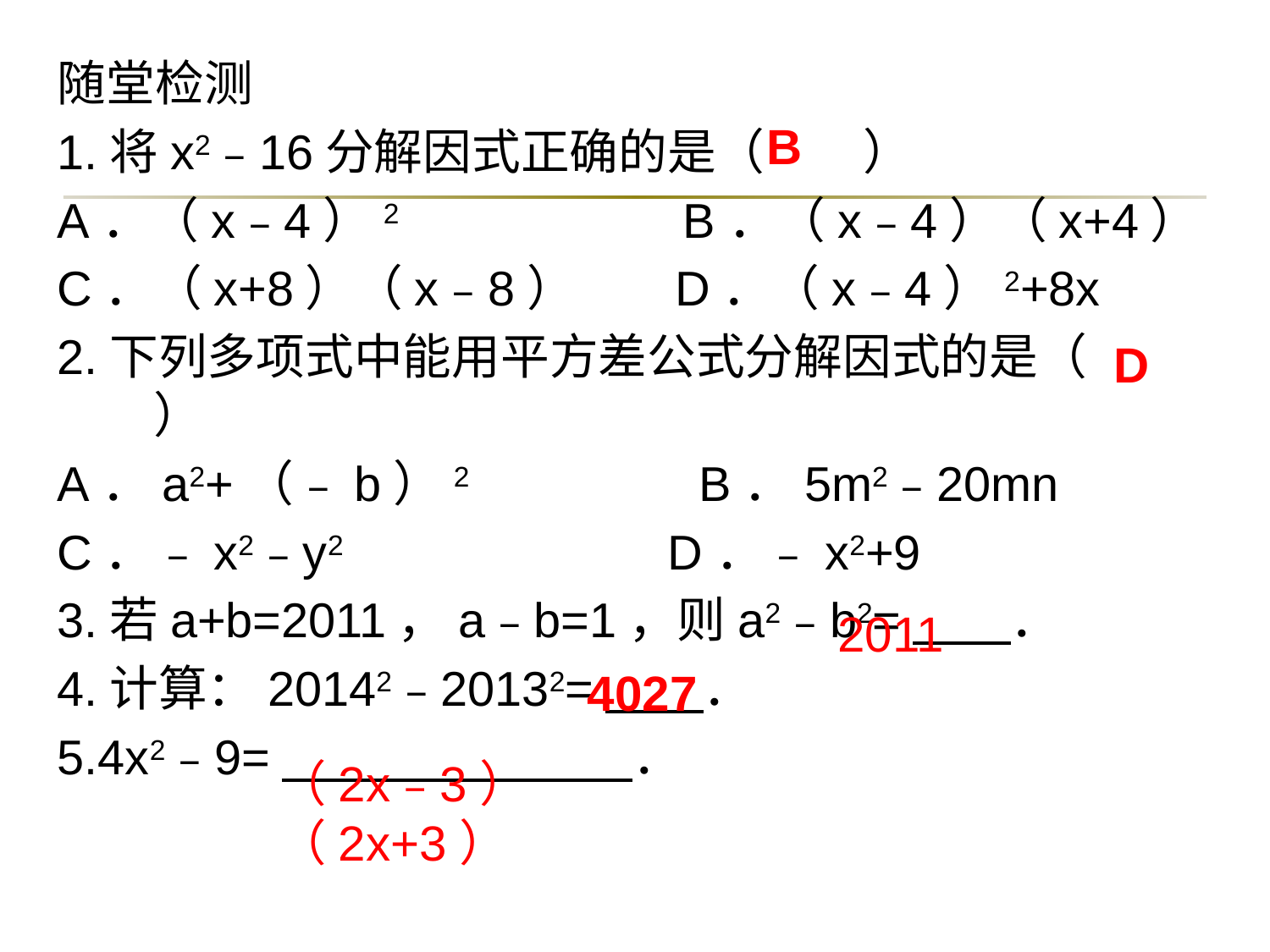

随堂检测
1.将x2﹣16分解因式正确的是（　　）
A．（x﹣4）2                     B．（x﹣4）（x+4）
C．（x+8）（x﹣8）        D．（x﹣4）2+8x
2.下列多项式中能用平方差公式分解因式的是（　　）
A．a2+（﹣b）2                 B．5m2﹣20mn
C．﹣x2﹣y2                        D．﹣x2+9
3.若a+b=2011，a﹣b=1，则a2﹣b2=　　．
4.计算：20142﹣20132=　　．
5.4x2﹣9=　                       　．

B

D
2011
4027
（2x﹣3）（2x+3）